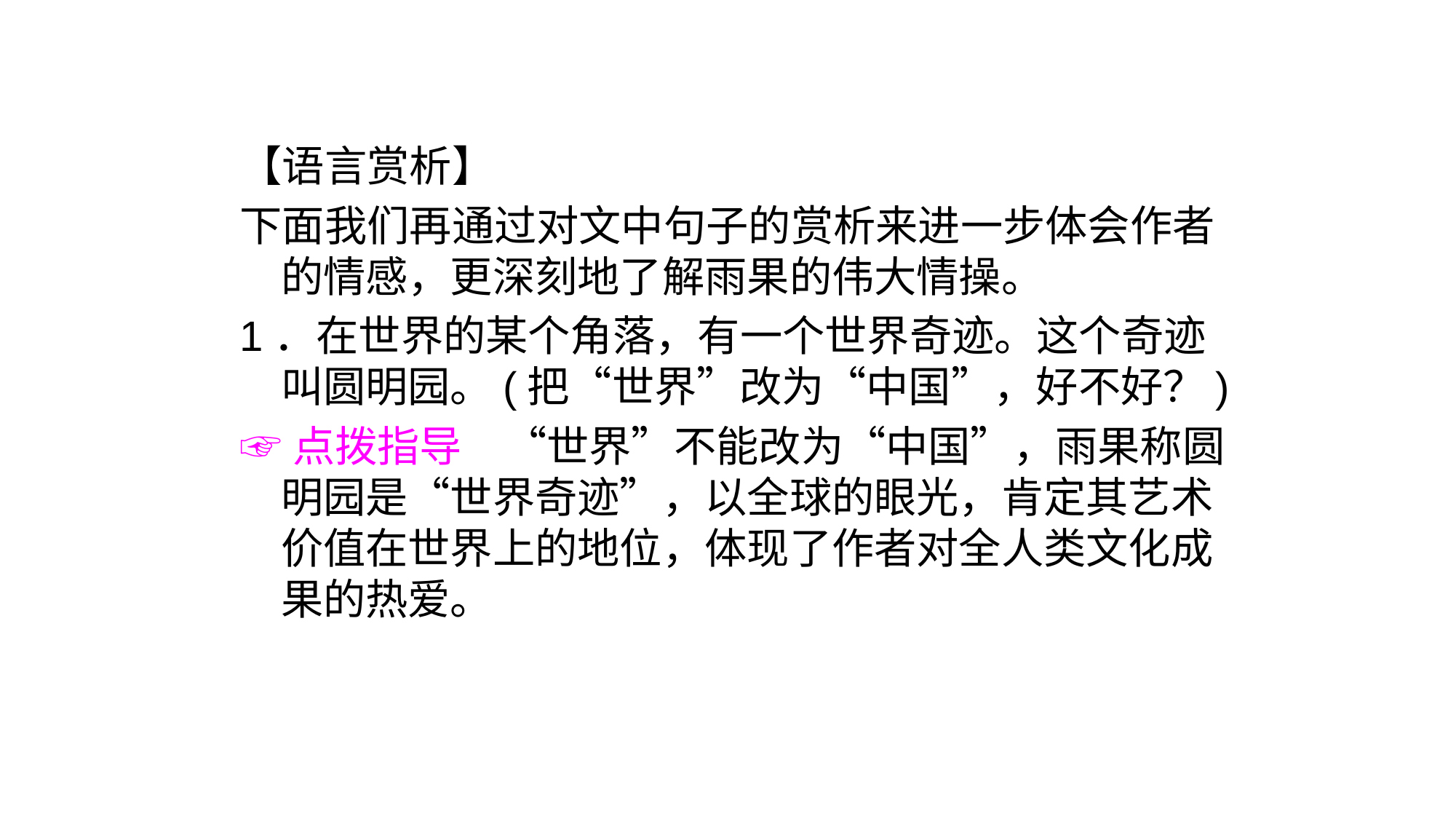

【语言赏析】
下面我们再通过对文中句子的赏析来进一步体会作者的情感，更深刻地了解雨果的伟大情操。
1．在世界的某个角落，有一个世界奇迹。这个奇迹叫圆明园。(把“世界”改为“中国”，好不好？)
☞点拨指导　“世界”不能改为“中国”，雨果称圆明园是“世界奇迹”，以全球的眼光，肯定其艺术价值在世界上的地位，体现了作者对全人类文化成果的热爱。